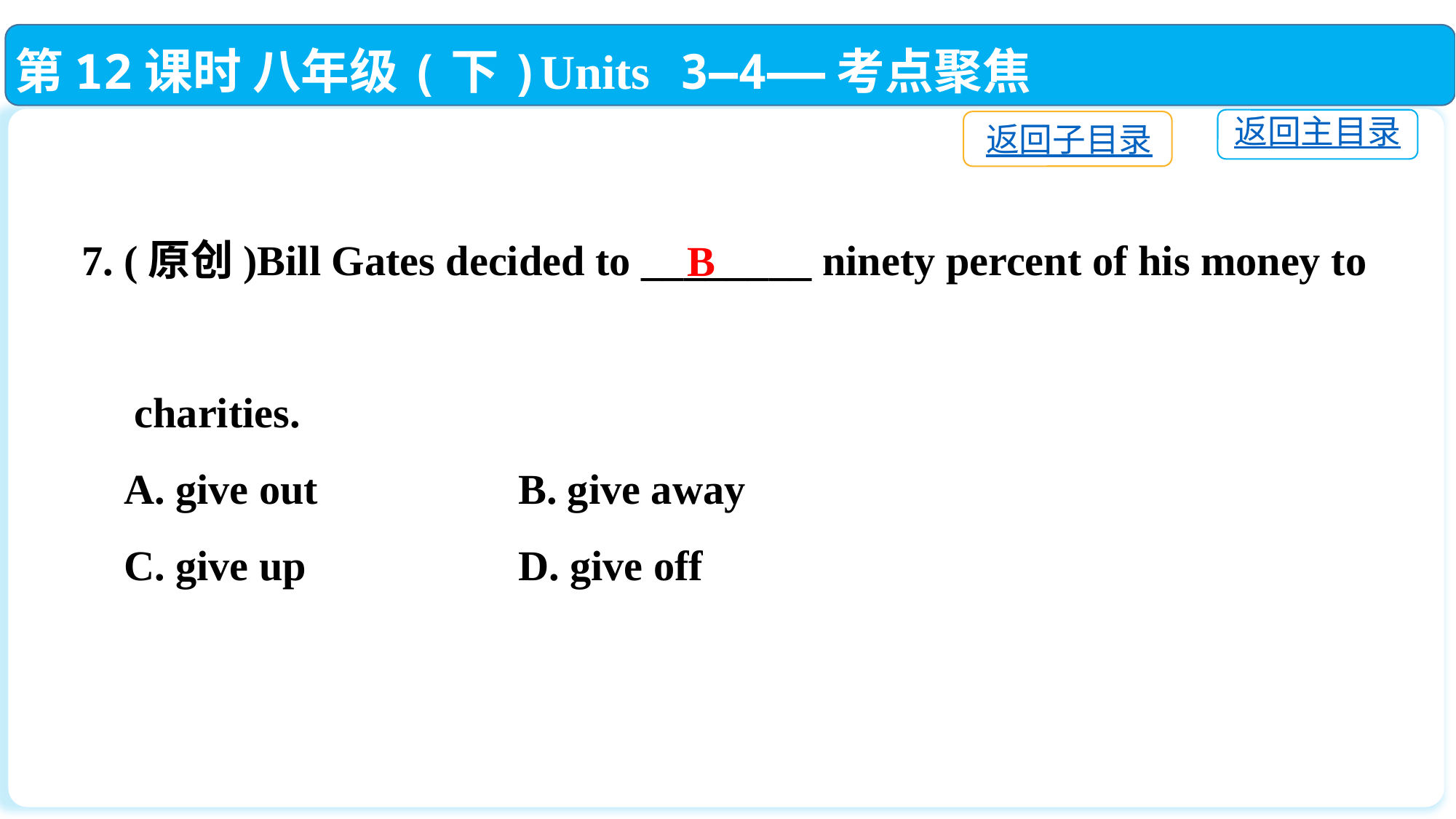

第12课时 八年级(下)Units 3—4——考点聚焦

返回主目录

返回子目录
7. (原创)Bill Gates decided to ________ ninety percent of his money to
     charities.
    A. give out		B. give away
    C. give up		D. give off
B